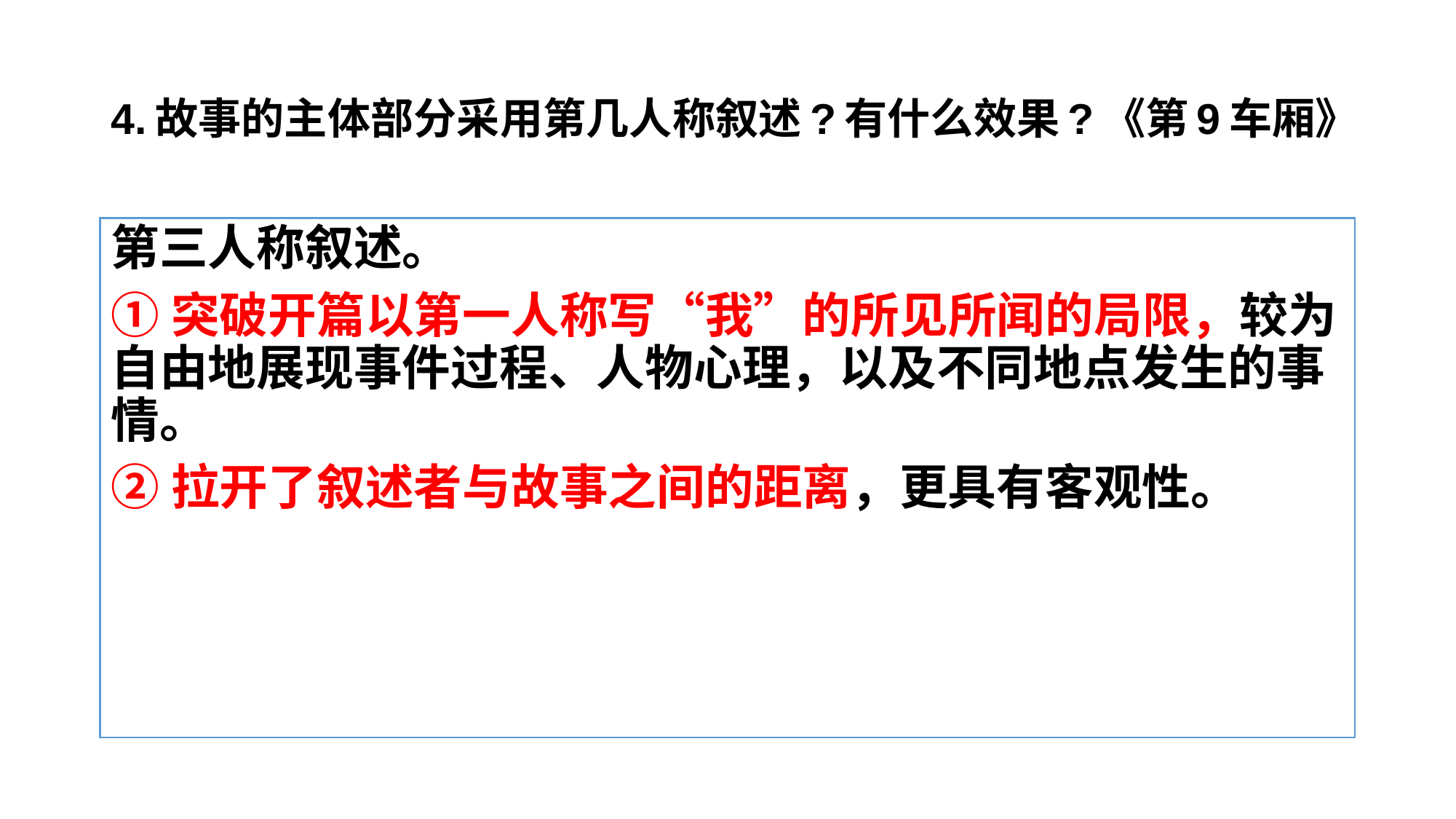

# 4.故事的主体部分采用第几人称叙述?有什么效果?《第9车厢》
第三人称叙述。
①突破开篇以第一人称写“我”的所见所闻的局限，较为自由地展现事件过程、人物心理，以及不同地点发生的事情。
②拉开了叙述者与故事之间的距离，更具有客观性。